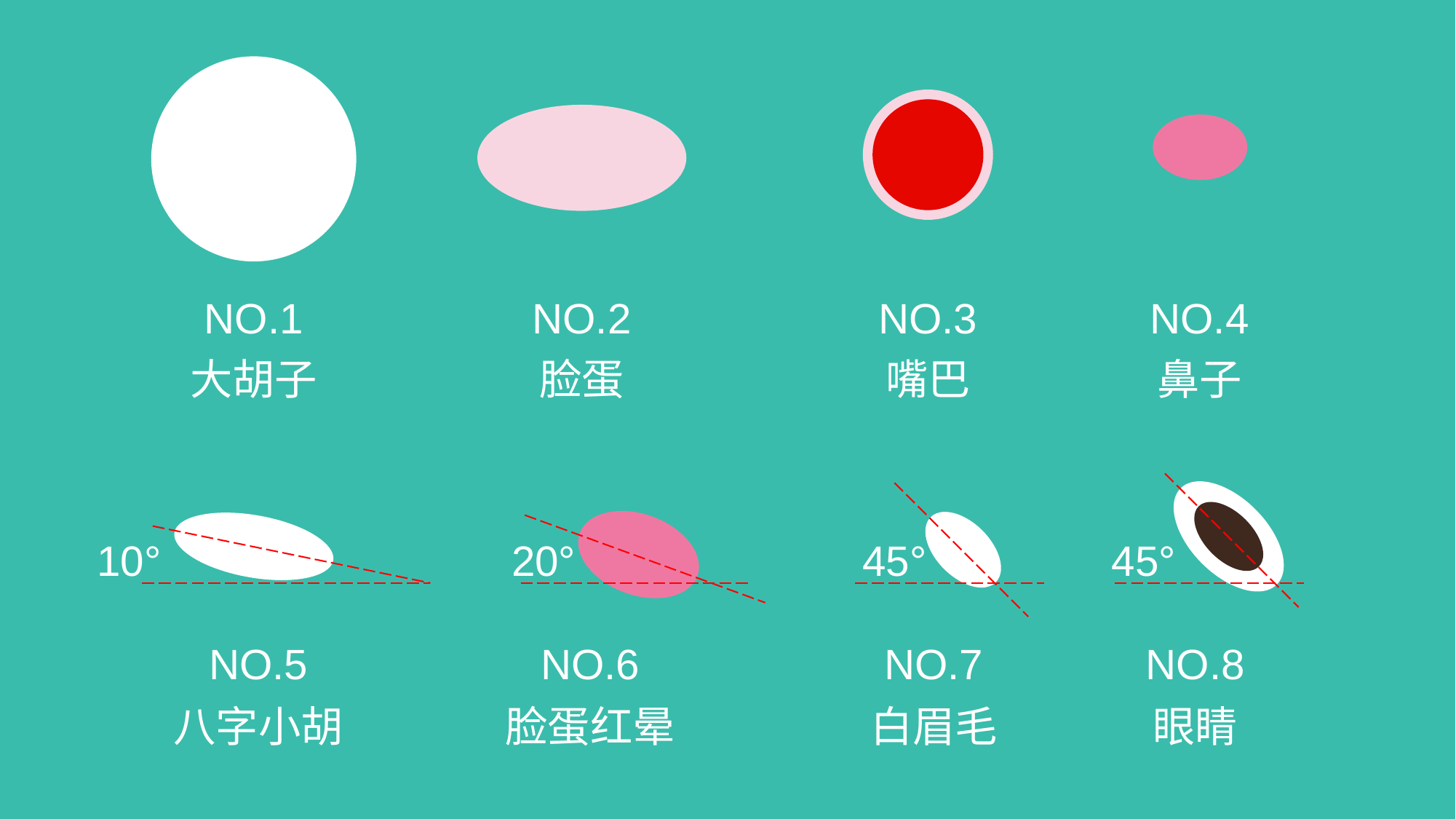

NO.3
嘴巴

NO.2
脸蛋

NO.1
NO.4
大胡子
鼻子

10°
20°
45°
45°
NO.5
NO.6
NO.7
NO.8
八字小胡
脸蛋红晕
白眉毛
眼睛